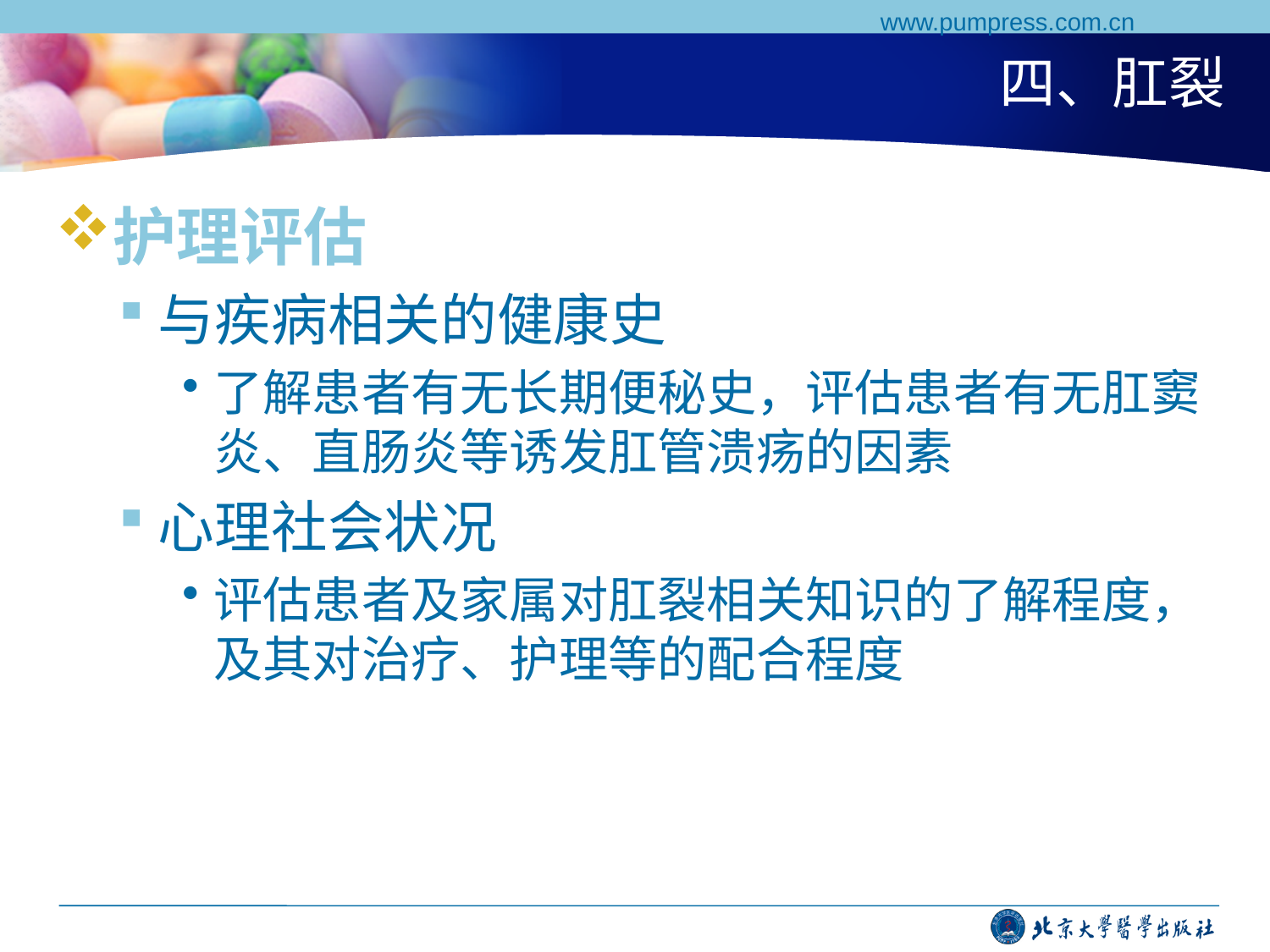

www.pumpress.com.cn
# 四、肛裂
护理评估
与疾病相关的健康史
了解患者有无长期便秘史，评估患者有无肛窦炎、直肠炎等诱发肛管溃疡的因素
心理社会状况
评估患者及家属对肛裂相关知识的了解程度，及其对治疗、护理等的配合程度